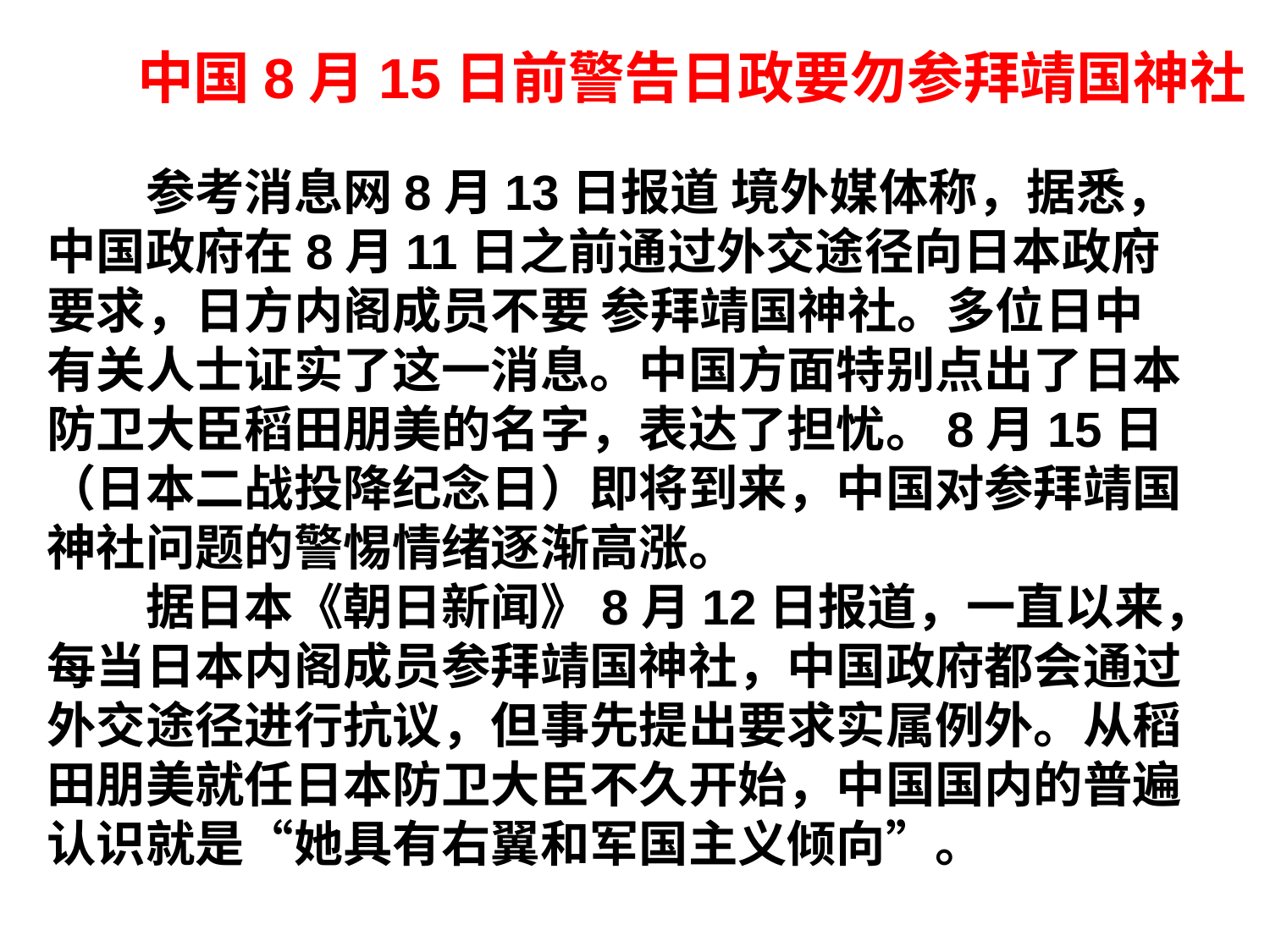

参考消息网8月13日报道 境外媒体称，据悉，中国政府在8月11日之前通过外交途径向日本政府要求，日方内阁成员不要 参拜靖国神社。多位日中有关人士证实了这一消息。中国方面特别点出了日本防卫大臣稻田朋美的名字，表达了担忧。8月15日（日本二战投降纪念日）即将到来，中国对参拜靖国神社问题的警惕情绪逐渐高涨。
　　据日本《朝日新闻》8月12日报道，一直以来，每当日本内阁成员参拜靖国神社，中国政府都会通过外交途径进行抗议，但事先提出要求实属例外。从稻田朋美就任日本防卫大臣不久开始，中国国内的普遍认识就是“她具有右翼和军国主义倾向”。
中国8月15日前警告日政要勿参拜靖国神社